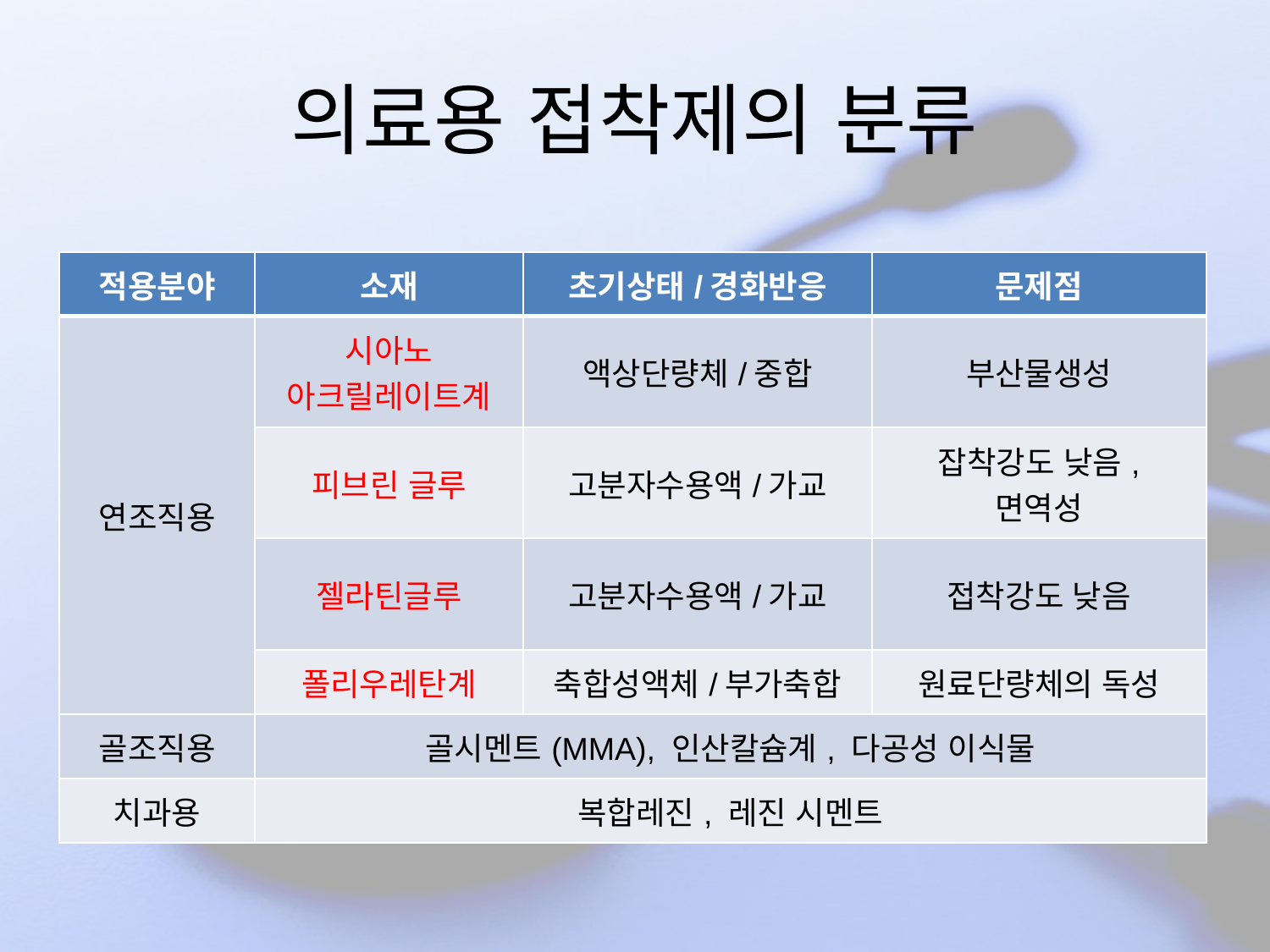

# 의료용 접착제의 분류
| 적용분야 | 소재 | 초기상태/경화반응 | 문제점 |
| --- | --- | --- | --- |
| 연조직용 | 시아노 아크릴레이트계 | 액상단량체/중합 | 부산물생성 |
|  | 피브린 글루 | 고분자수용액/가교 | 잡착강도 낮음, 면역성 |
|  | 젤라틴글루 | 고분자수용액/가교 | 접착강도 낮음 |
|  | 폴리우레탄계 | 축합성액체/부가축합 | 원료단량체의 독성 |
| 골조직용 | 골시멘트(MMA), 인산칼슘계, 다공성 이식물 |  |  |
| 치과용 | 복합레진, 레진 시멘트 |  |  |